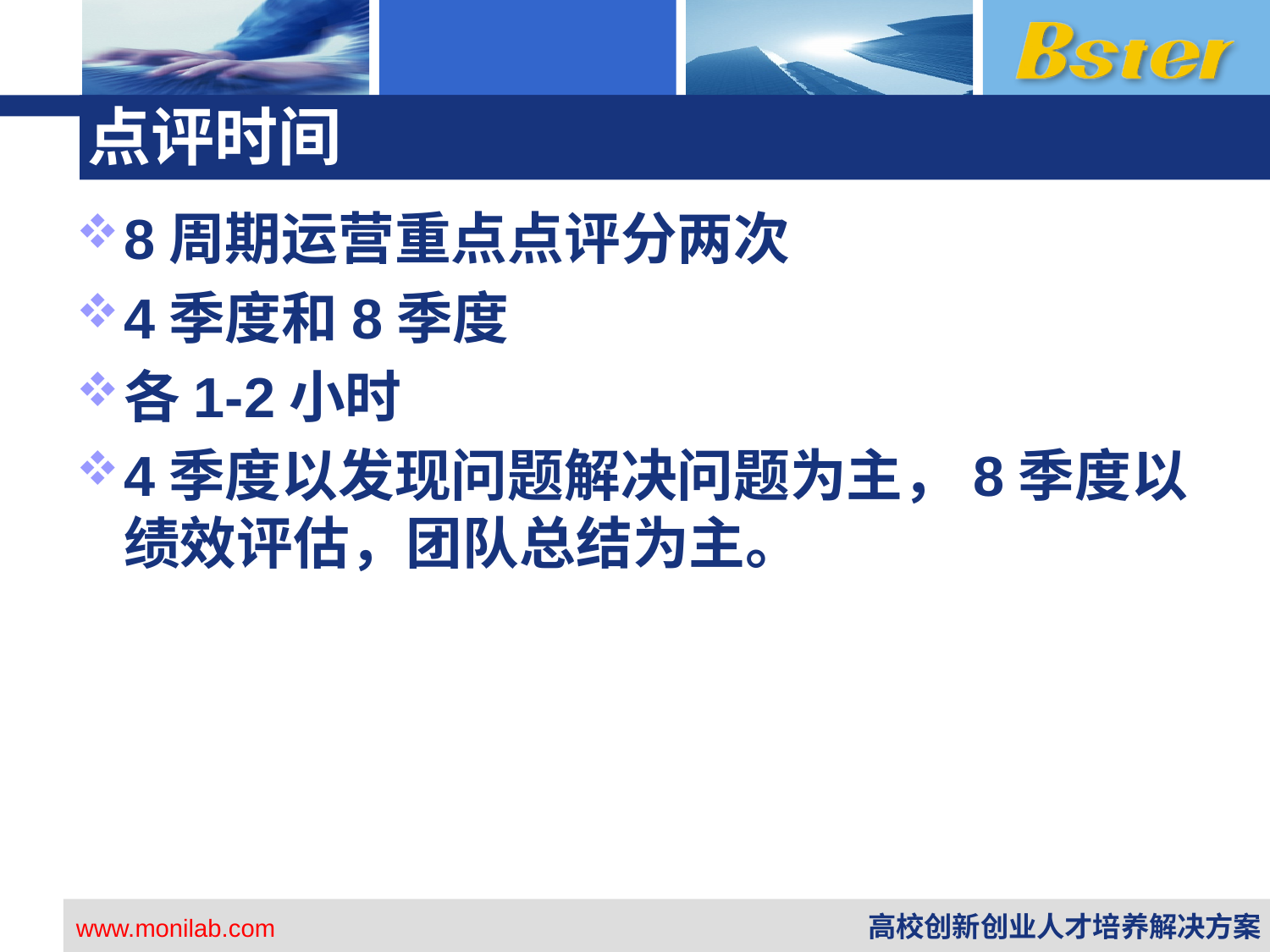

# 点评时间
8周期运营重点点评分两次
4季度和8季度
各1-2小时
4季度以发现问题解决问题为主，8季度以绩效评估，团队总结为主。